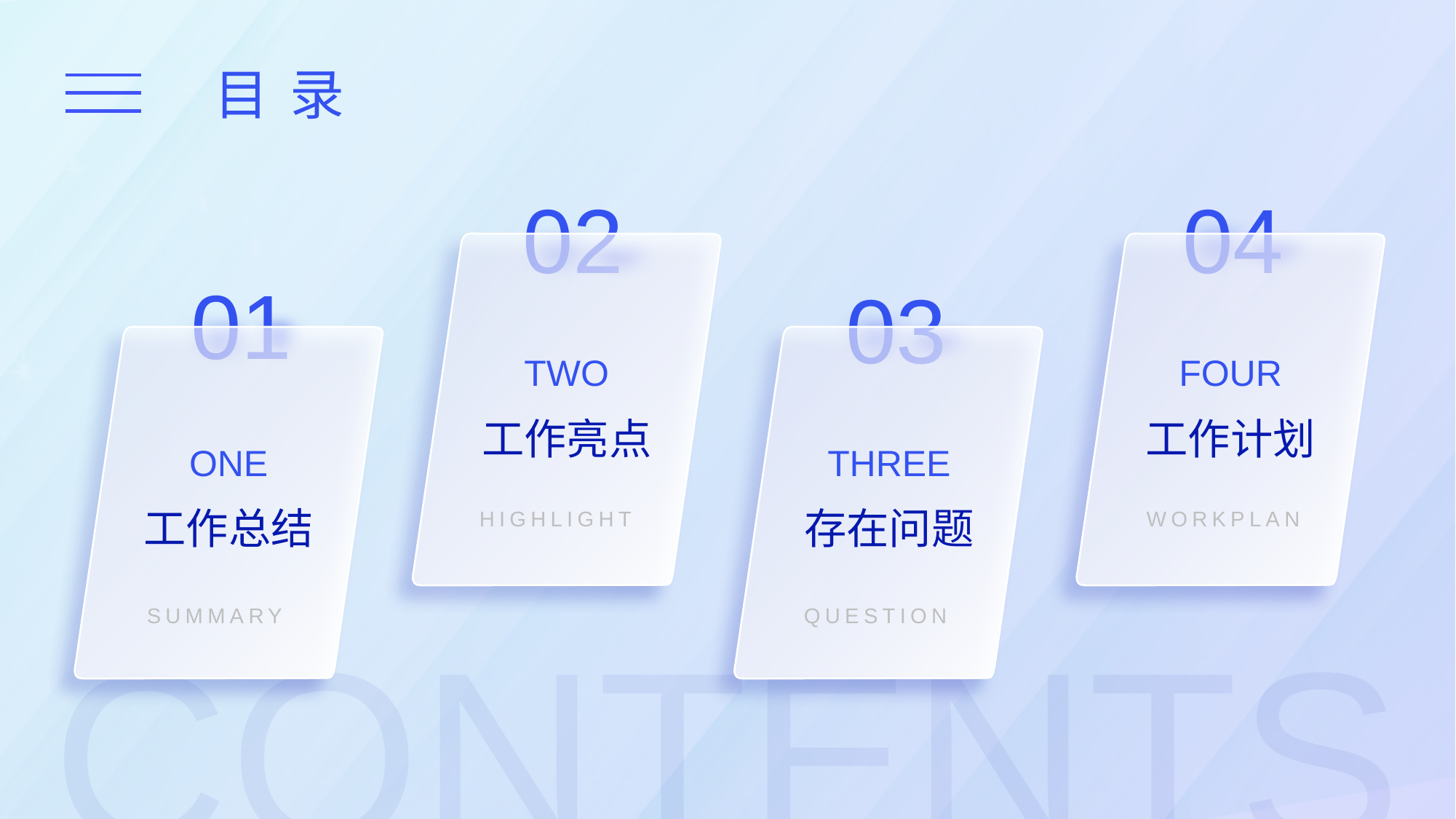

02

TWO
工作亮点
HIGHLIGHT
04

FOUR
工作计划
WORKPLAN
01

ONE
工作总结
SUMMARY
03

THREE
存在问题
QUESTION